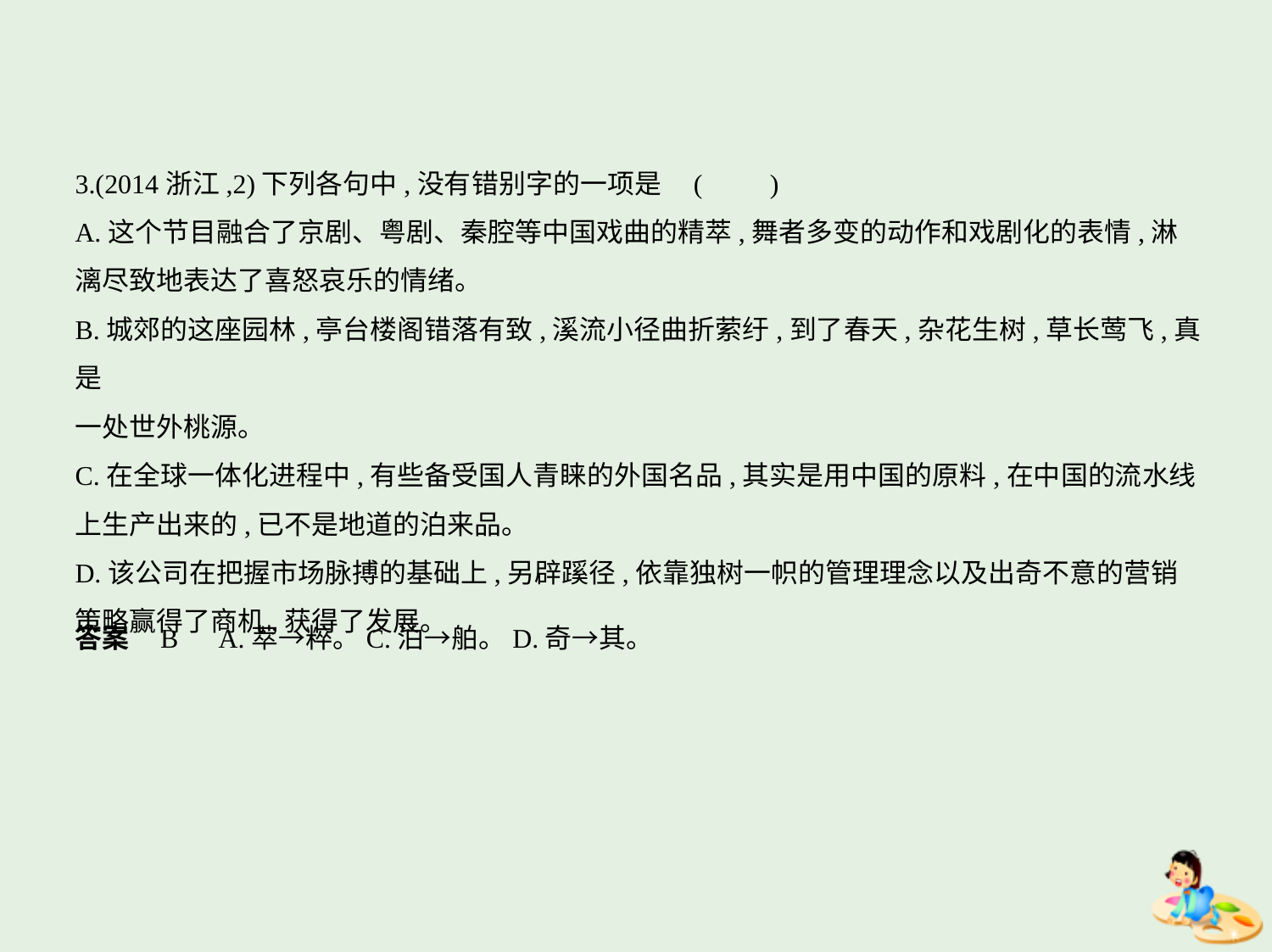

3.(2014浙江,2)下列各句中,没有错别字的一项是 (　　)
A.这个节目融合了京剧、粤剧、秦腔等中国戏曲的精萃,舞者多变的动作和戏剧化的表情,淋
漓尽致地表达了喜怒哀乐的情绪。
B.城郊的这座园林,亭台楼阁错落有致,溪流小径曲折萦纡,到了春天,杂花生树,草长莺飞,真是
一处世外桃源。
C.在全球一体化进程中,有些备受国人青睐的外国名品,其实是用中国的原料,在中国的流水线
上生产出来的,已不是地道的泊来品。
D.该公司在把握市场脉搏的基础上,另辟蹊径,依靠独树一帜的管理理念以及出奇不意的营销
策略赢得了商机,获得了发展。
答案    B　A.萃→粹。C.泊→舶。D.奇→其。